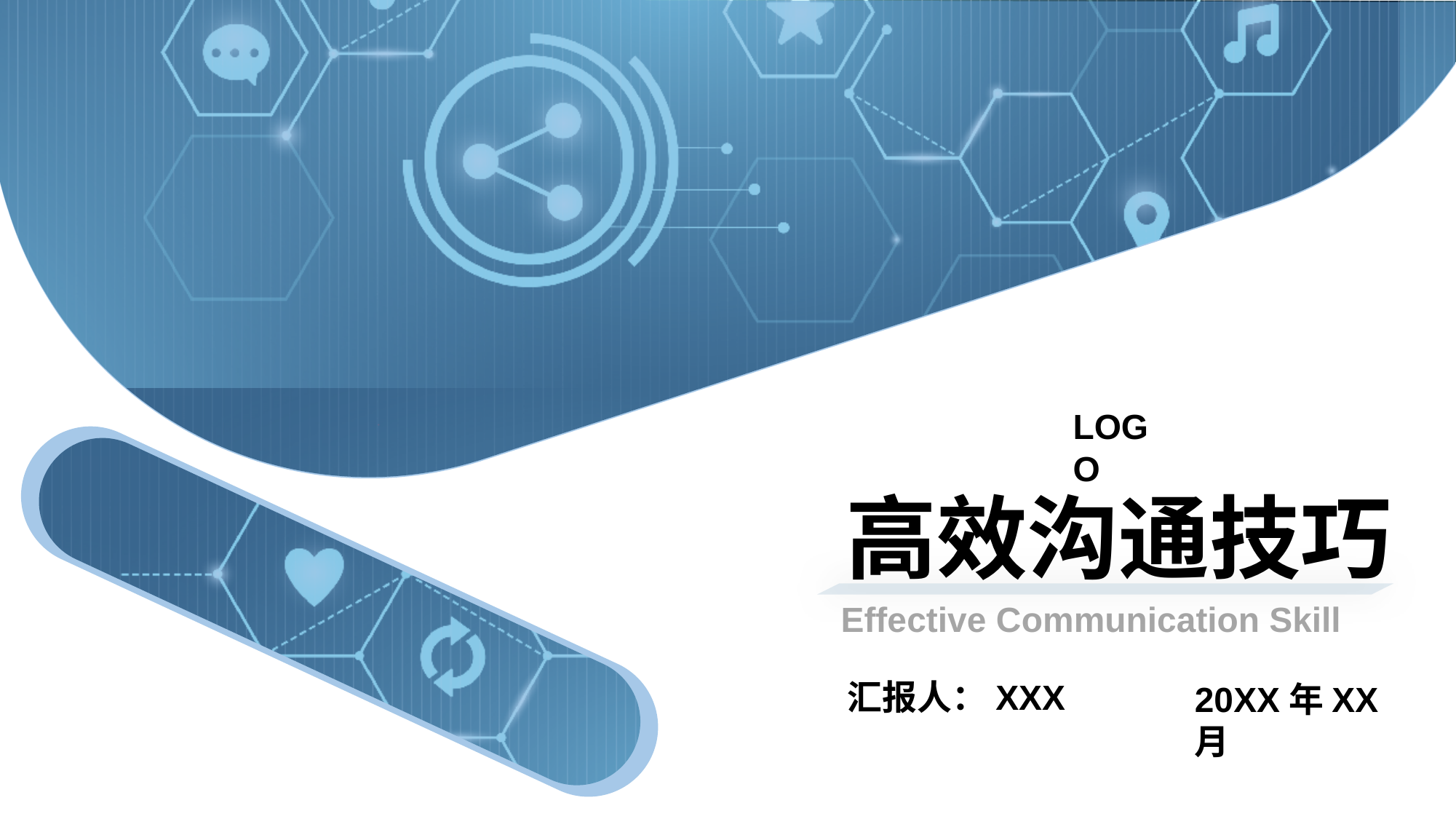

LOGO
高效沟通技巧

Effective Communication Skill
汇报人：XXX
20XX年XX月